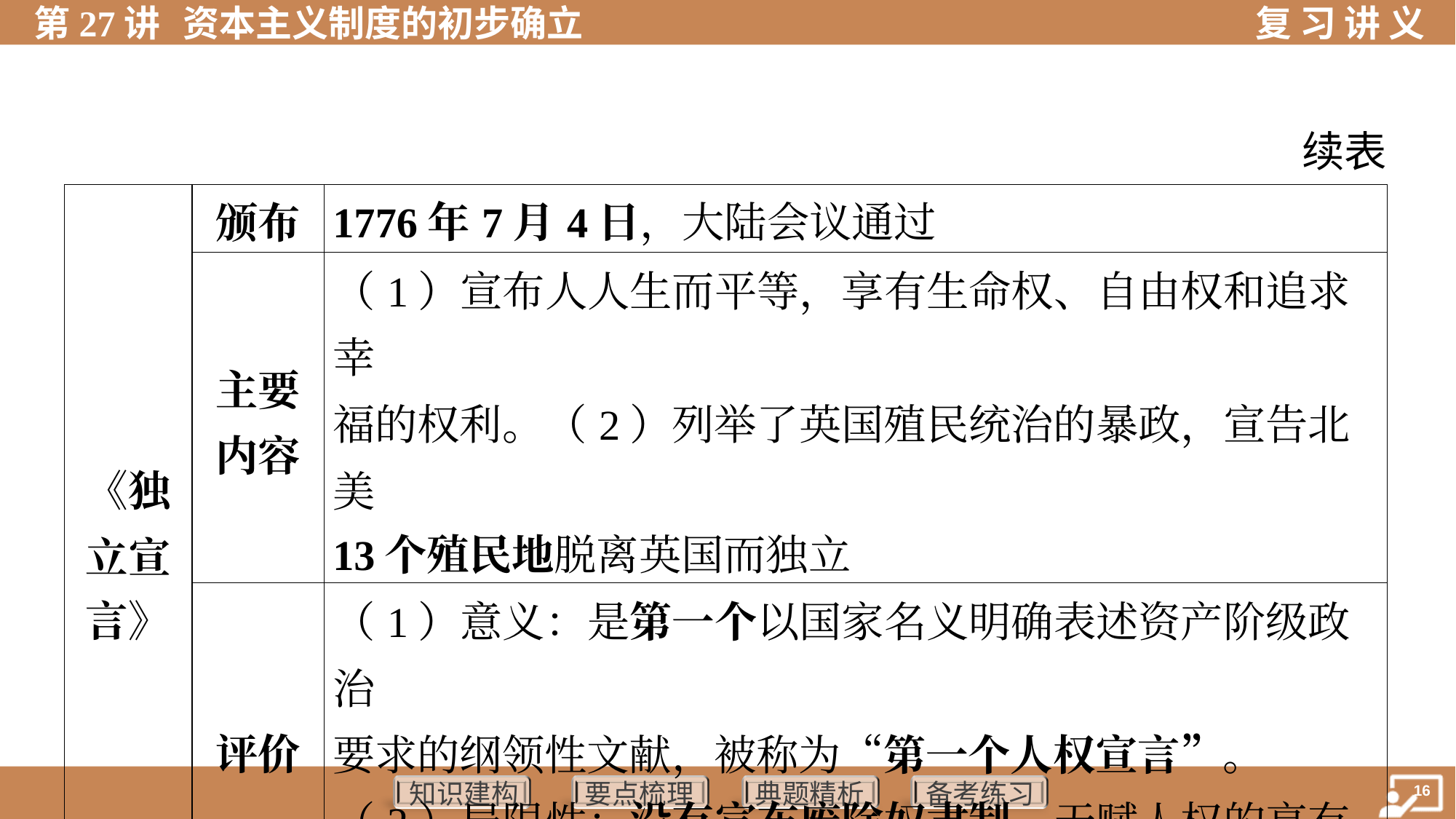

续表
| 《独 立宣 言》 | 颁布 | 1776年7月4日，大陆会议通过 |
| --- | --- | --- |
|  | 主要 内容 | （1）宣布人人生而平等，享有生命权、自由权和追求幸 福的权利。（2）列举了英国殖民统治的暴政，宣告北美 13个殖民地脱离英国而独立 |
|  | 评价 | （1）意义：是第一个以国家名义明确表述资产阶级政治 要求的纲领性文献，被称为“第一个人权宣言”。 （2）局限性：没有宣布废除奴隶制，天赋人权的享有者不包括黑人和印第安人 |